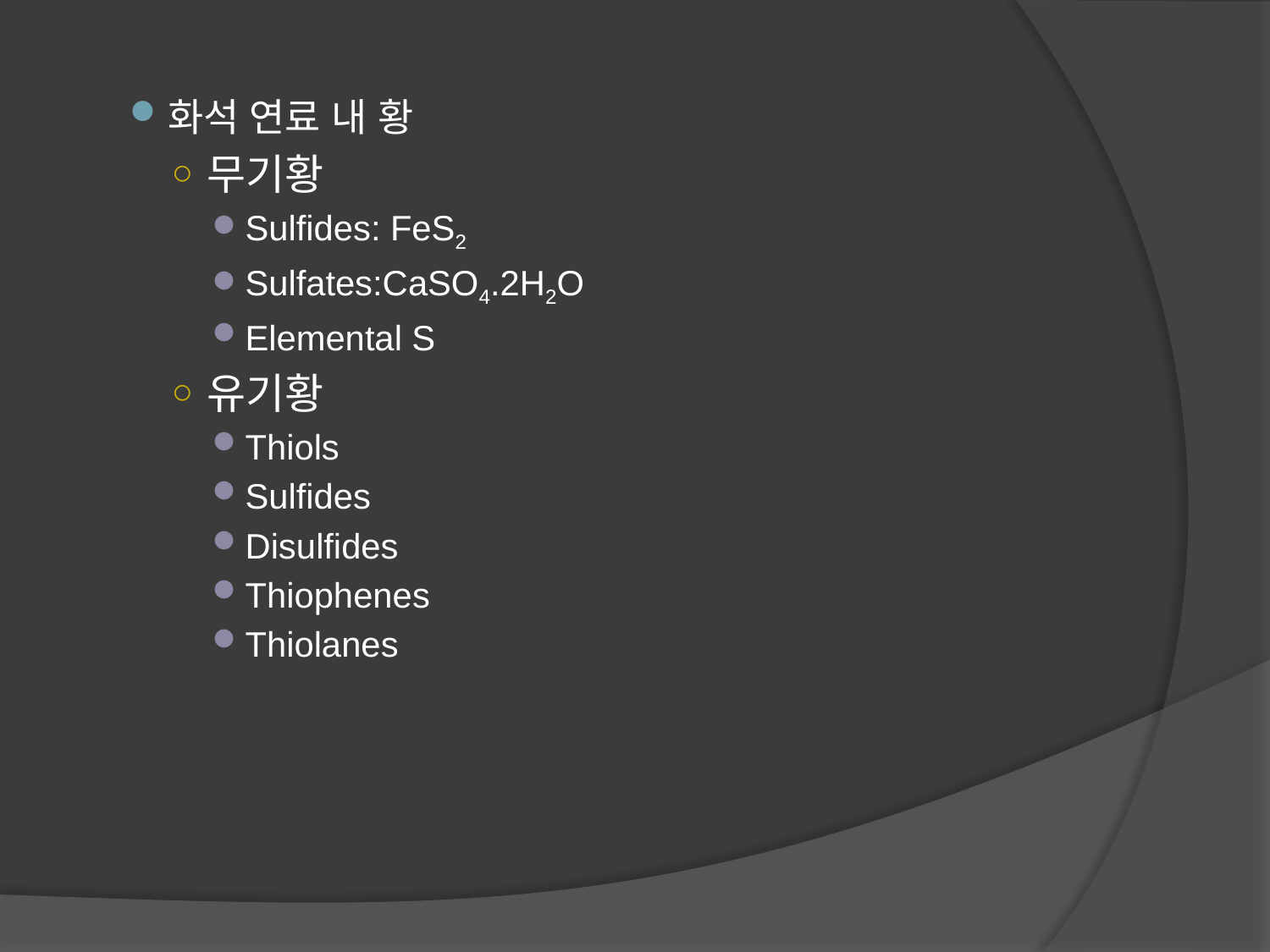

화석 연료 내 황
무기황
Sulfides: FeS2
Sulfates:CaSO4.2H2O
Elemental S
유기황
Thiols
Sulfides
Disulfides
Thiophenes
Thiolanes